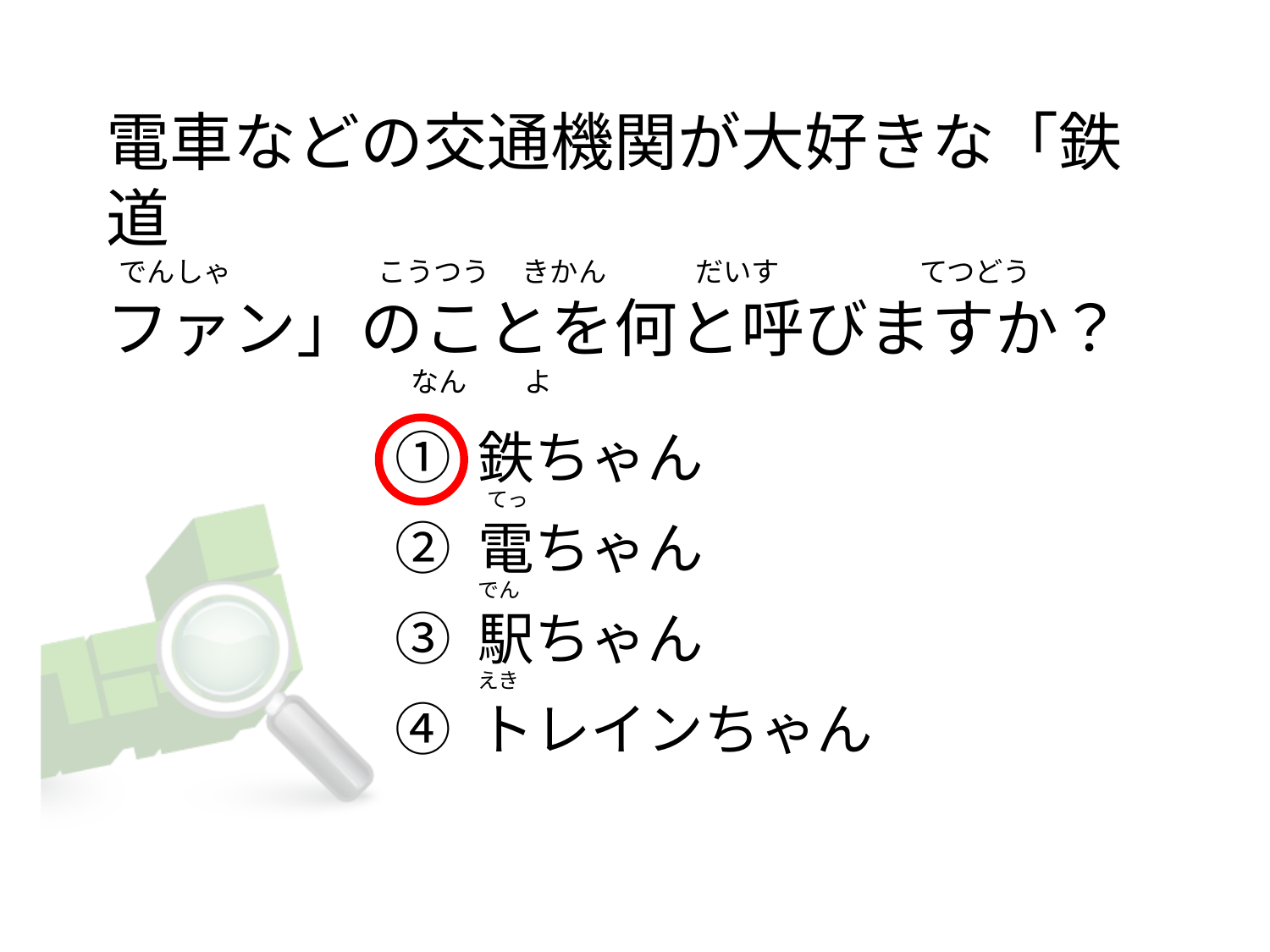

# 電車などの交通機関が大好きな「鉄道   でんしゃ                       こうつう     きかん              だいす                      てつどう ファン」のことを何と呼びますか？                                                 なん         よ
① 鉄ちゃん
② 電ちゃん
③ 駅ちゃん
④ トレインちゃん

 てっ
でん
えき